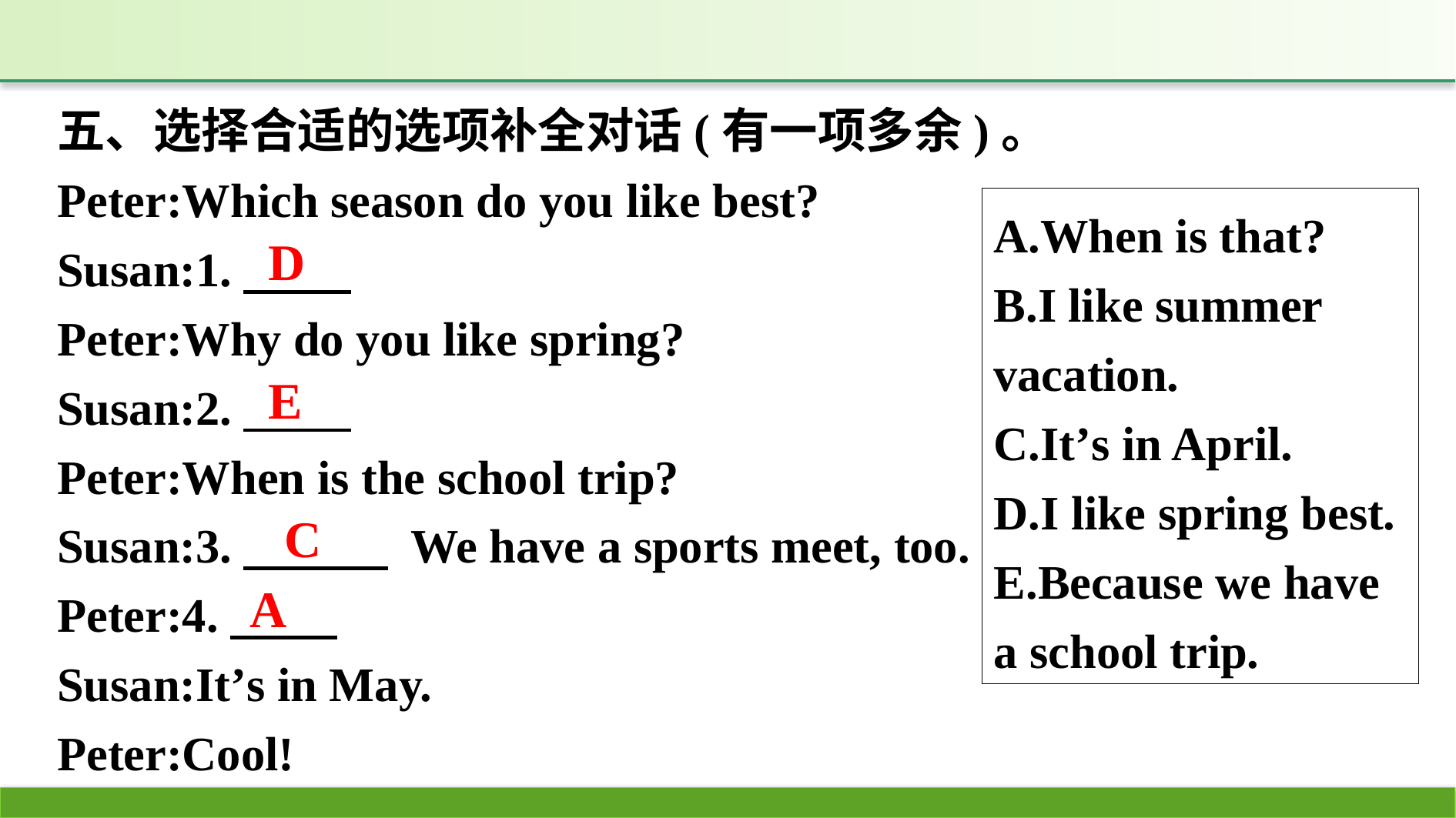

五、选择合适的选项补全对话(有一项多余)。
Peter:Which season do you like best?
Susan:1.　　 
Peter:Why do you like spring?
Susan:2.　　 
Peter:When is the school trip?
Susan:3.　　　 We have a sports meet, too.
Peter:4.　　 
Susan:It’s in May.
Peter:Cool!
A.When is that?
B.I like summer vacation.
C.It’s in April.
D.I like spring best.
E.Because we have a school trip.
D
E
C
A